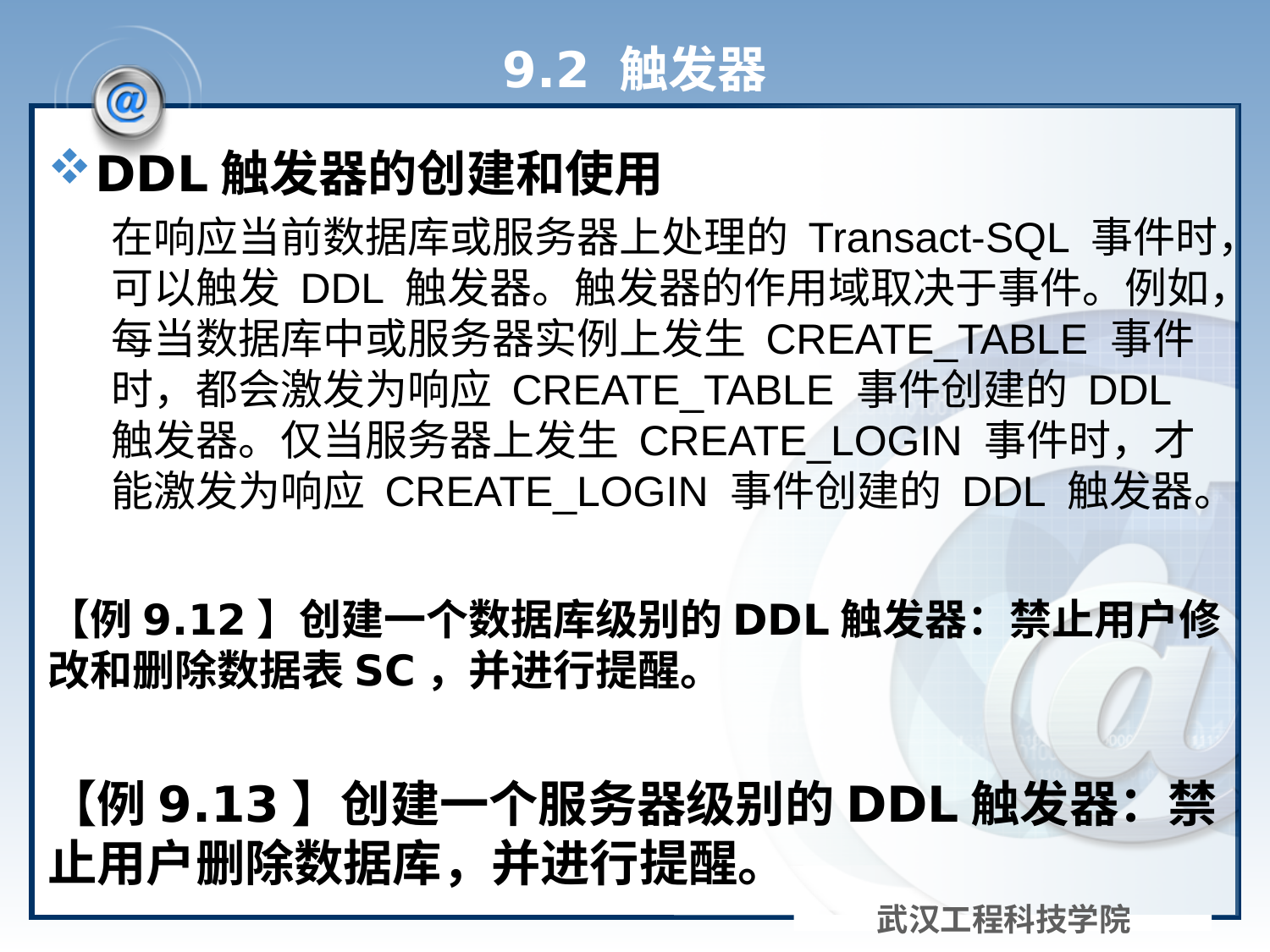

# 9.2 触发器
DDL触发器的创建和使用
在响应当前数据库或服务器上处理的 Transact-SQL 事件时，可以触发 DDL 触发器。触发器的作用域取决于事件。例如，每当数据库中或服务器实例上发生 CREATE_TABLE 事件时，都会激发为响应 CREATE_TABLE 事件创建的 DDL 触发器。仅当服务器上发生 CREATE_LOGIN 事件时，才能激发为响应 CREATE_LOGIN 事件创建的 DDL 触发器。

【例9.12】创建一个数据库级别的DDL触发器：禁止用户修改和删除数据表SC，并进行提醒。

【例9.13】创建一个服务器级别的DDL触发器：禁止用户删除数据库，并进行提醒。
武汉工程科技学院